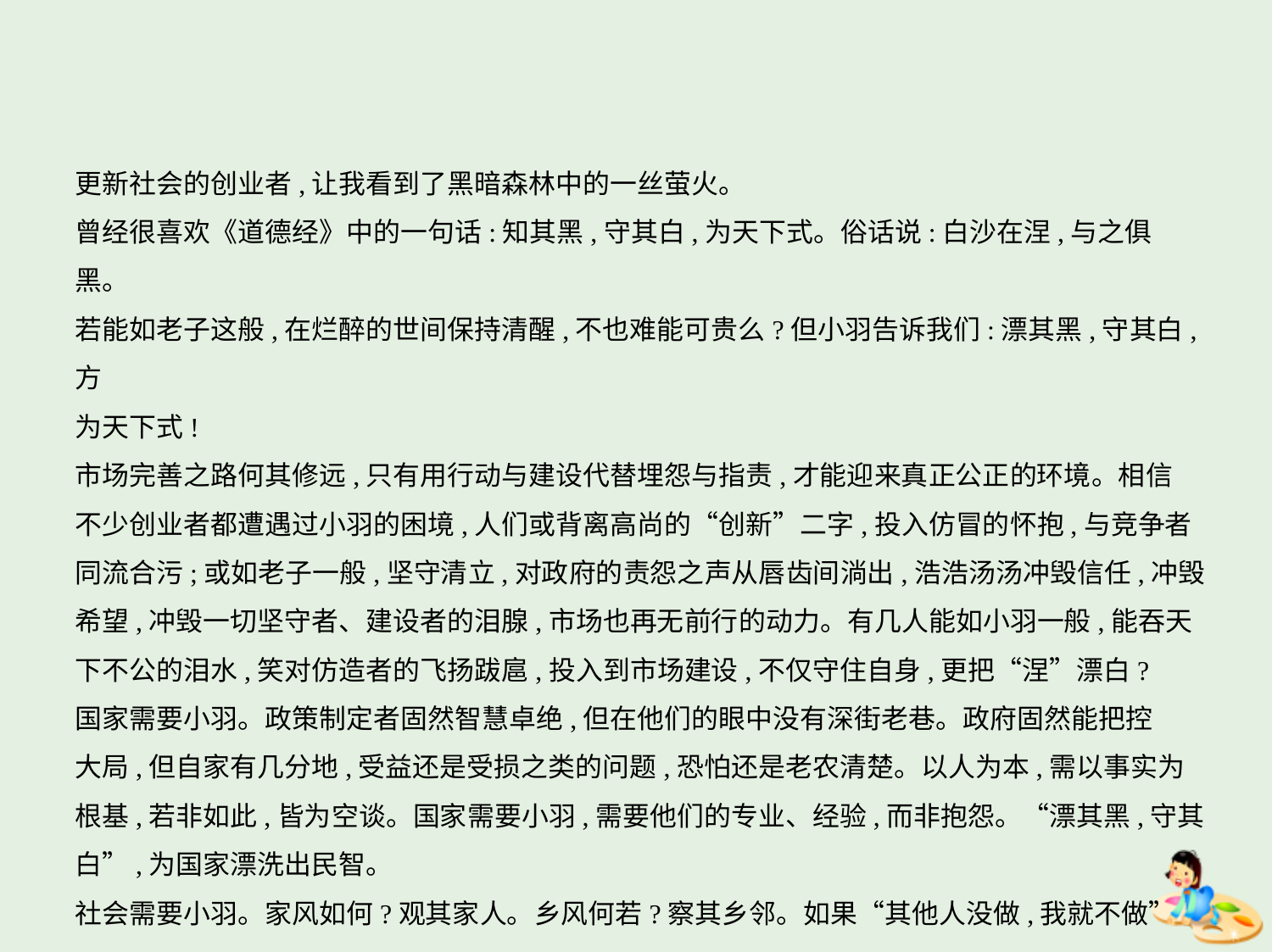

更新社会的创业者,让我看到了黑暗森林中的一丝萤火。
曾经很喜欢《道德经》中的一句话:知其黑,守其白,为天下式。俗话说:白沙在涅,与之俱黑。
若能如老子这般,在烂醉的世间保持清醒,不也难能可贵么?但小羽告诉我们:漂其黑,守其白,方
为天下式!
市场完善之路何其修远,只有用行动与建设代替埋怨与指责,才能迎来真正公正的环境。相信
不少创业者都遭遇过小羽的困境,人们或背离高尚的“创新”二字,投入仿冒的怀抱,与竞争者
同流合污;或如老子一般,坚守清立,对政府的责怨之声从唇齿间淌出,浩浩汤汤冲毁信任,冲毁
希望,冲毁一切坚守者、建设者的泪腺,市场也再无前行的动力。有几人能如小羽一般,能吞天
下不公的泪水,笑对仿造者的飞扬跋扈,投入到市场建设,不仅守住自身,更把“涅”漂白?
国家需要小羽。政策制定者固然智慧卓绝,但在他们的眼中没有深街老巷。政府固然能把控
大局,但自家有几分地,受益还是受损之类的问题,恐怕还是老农清楚。以人为本,需以事实为
根基,若非如此,皆为空谈。国家需要小羽,需要他们的专业、经验,而非抱怨。“漂其黑,守其
白”,为国家漂洗出民智。
社会需要小羽。家风如何?观其家人。乡风何若?察其乡邻。如果“其他人没做,我就不做”